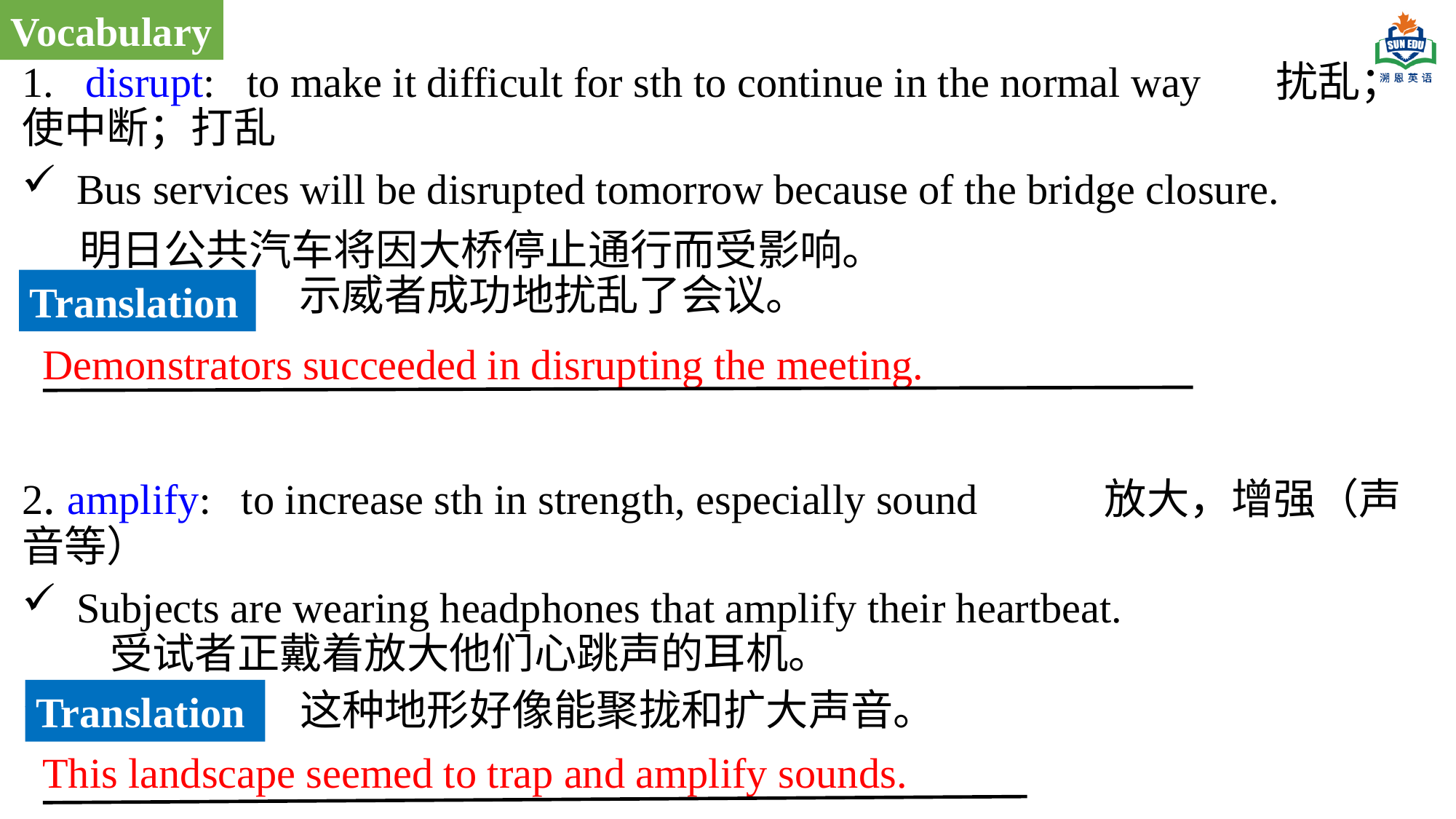

Vocabulary
1.   disrupt:   to make it difficult for sth to continue in the normal way      扰乱；使中断；打乱
Bus services will be disrupted tomorrow because of the bridge closure.
     明日公共汽车将因大桥停止通行而受影响。

2. amplify:   to increase sth in strength, especially sound           放大，增强（声音等）
Subjects are wearing headphones that amplify their heartbeat.                            受试者正戴着放大他们心跳声的耳机。
。
示威者成功地扰乱了会议。
Translation
Demonstrators succeeded in disrupting the meeting.
这种地形好像能聚拢和扩大声音。
Translation
This landscape seemed to trap and amplify sounds.